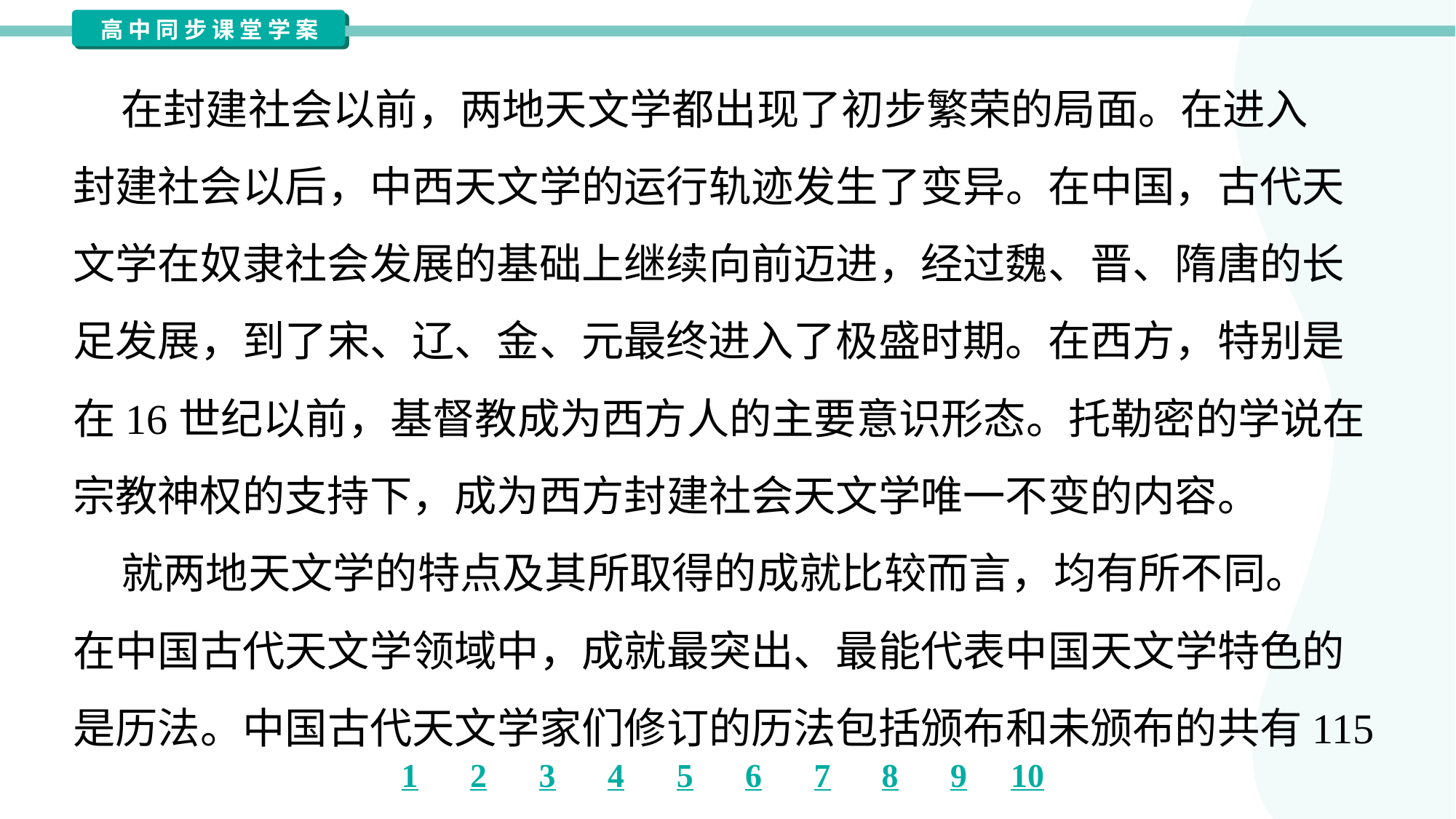

在封建社会以前，两地天文学都出现了初步繁荣的局面。在进入
封建社会以后，中西天文学的运行轨迹发生了变异。在中国，古代天
文学在奴隶社会发展的基础上继续向前迈进，经过魏、晋、隋唐的长
足发展，到了宋、辽、金、元最终进入了极盛时期。在西方，特别是
在16世纪以前，基督教成为西方人的主要意识形态。托勒密的学说在
宗教神权的支持下，成为西方封建社会天文学唯一不变的内容。
    就两地天文学的特点及其所取得的成就比较而言，均有所不同。
在中国古代天文学领域中，成就最突出、最能代表中国天文学特色的
是历法。中国古代天文学家们修订的历法包括颁布和未颁布的共有115